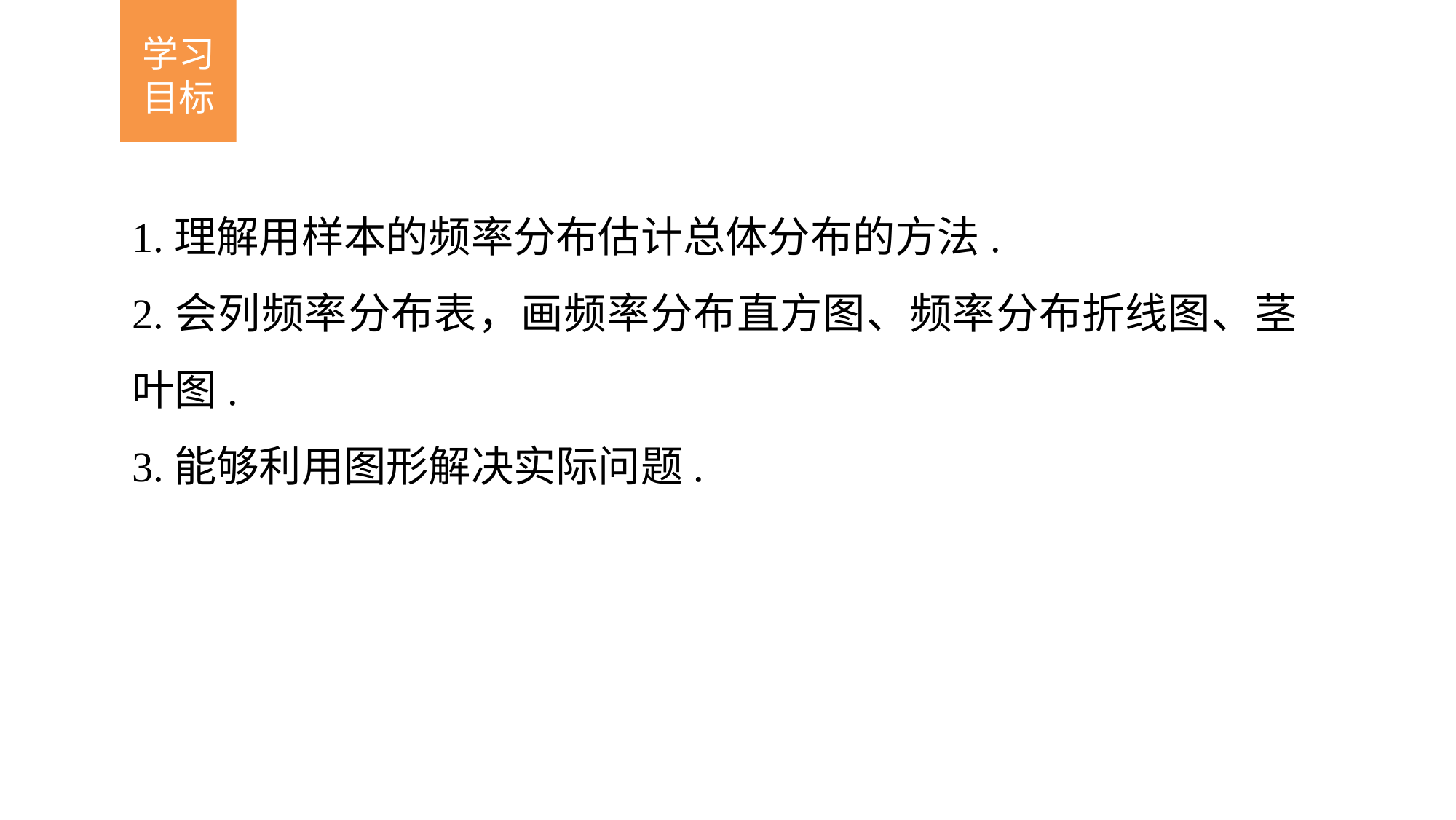

学习目标
1.理解用样本的频率分布估计总体分布的方法.
2.会列频率分布表，画频率分布直方图、频率分布折线图、茎叶图.
3.能够利用图形解决实际问题.